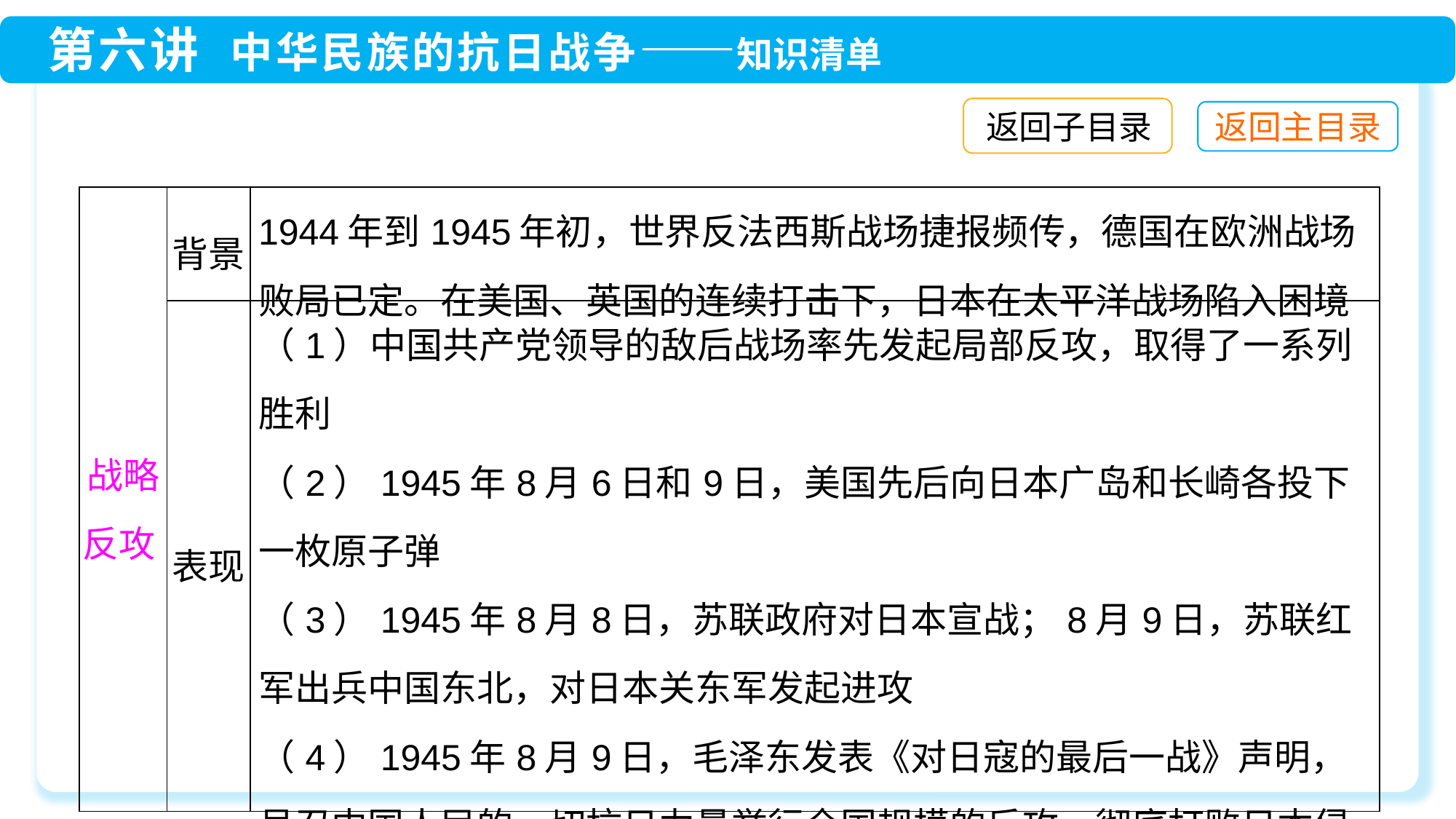

返回子目录
| 战略反攻 | 背景 | 1944年到1945年初，世界反法西斯战场捷报频传，德国在欧洲战场败局已定。在美国、英国的连续打击下，日本在太平洋战场陷入困境 |
| --- | --- | --- |
|  | 表现 | （1）中国共产党领导的敌后战场率先发起局部反攻，取得了一系列胜利 （2）1945年8月6日和9日，美国先后向日本广岛和长崎各投下一枚原子弹 （3）1945年8月8日，苏联政府对日本宣战；8月9日，苏联红军出兵中国东北，对日本关东军发起进攻 （4）1945年8月9日，毛泽东发表《对日寇的最后一战》声明，号召中国人民的一切抗日力量举行全国规模的反攻，彻底打败日本侵略者 |